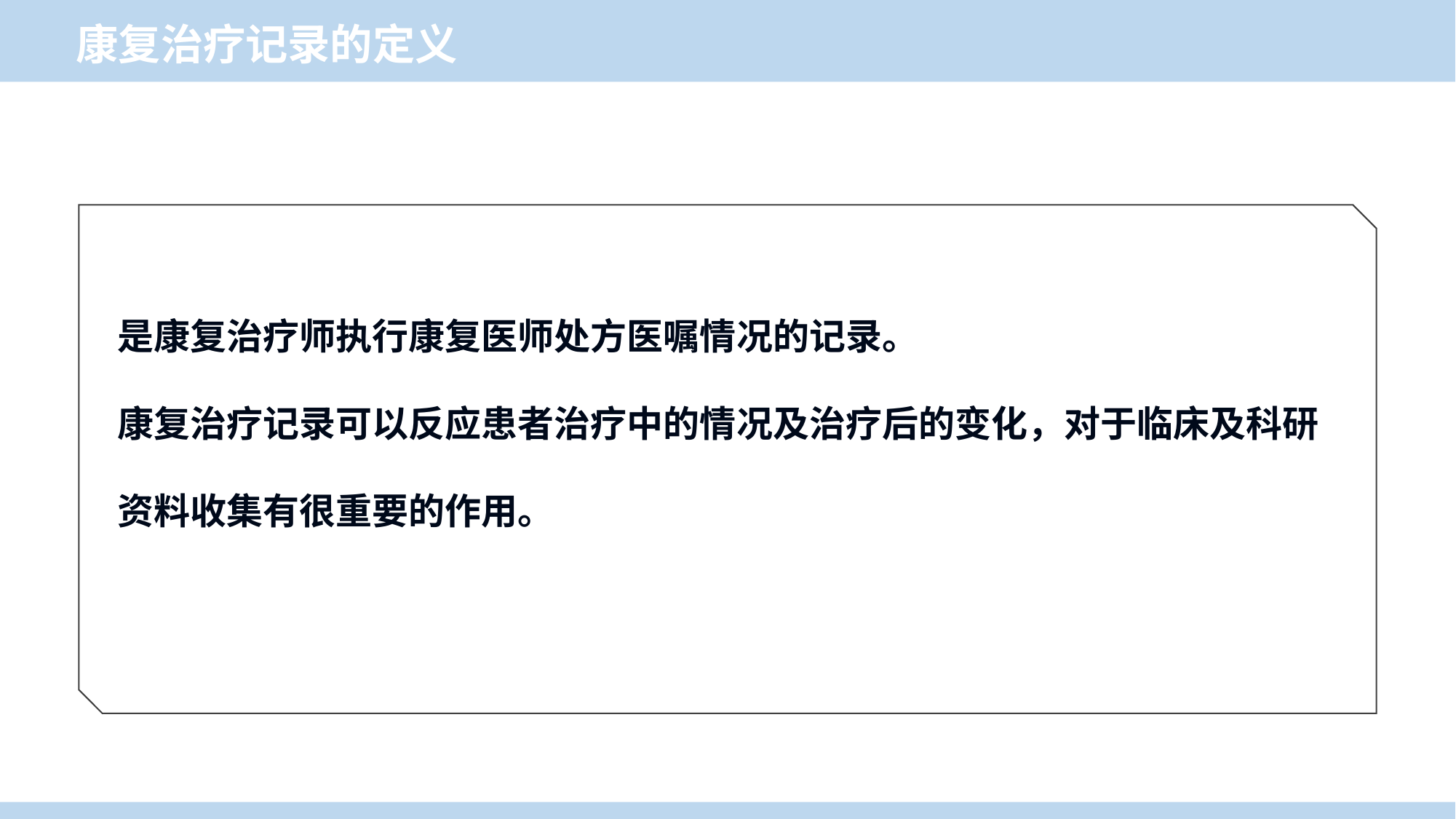

康复治疗记录的定义

是康复治疗师执行康复医师处方医嘱情况的记录。
康复治疗记录可以反应患者治疗中的情况及治疗后的变化，对于临床及科研资料收集有很重要的作用。